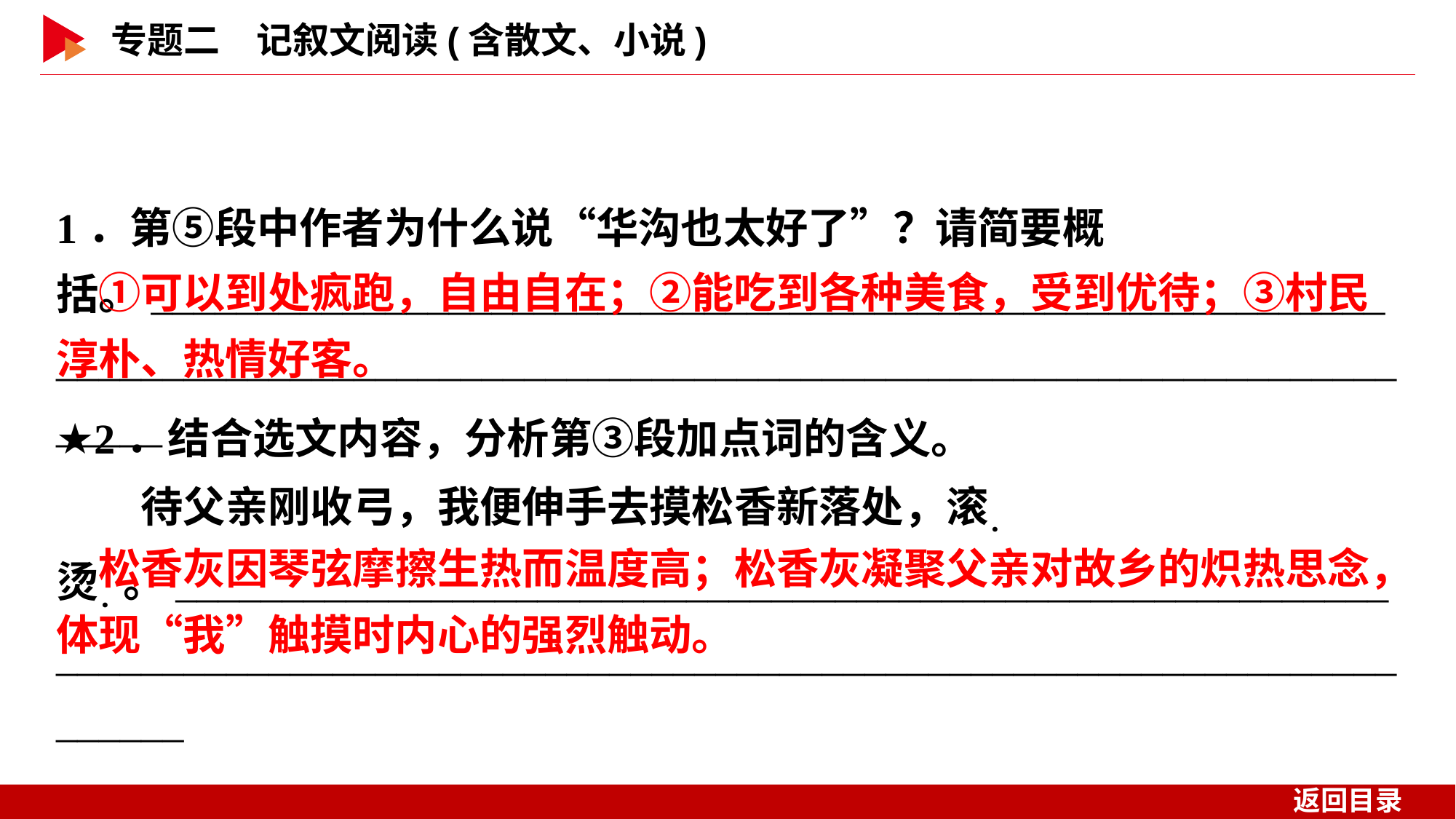

1．第⑤段中作者为什么说“华沟也太好了”？请简要概括。______________________________________________________________________________________________________________________________
　①可以到处疯跑，自由自在；②能吃到各种美食，受到优待；③村民淳朴、热情好客。
★2．结合选文内容，分析第③段加点词的含义。
　　待父亲刚收弓，我便伸手去摸松香新落处，滚．烫．。______________________________________________________________________________________________________________________________
　松香灰因琴弦摩擦生热而温度高；松香灰凝聚父亲对故乡的炽热思念，体现“我”触摸时内心的强烈触动。